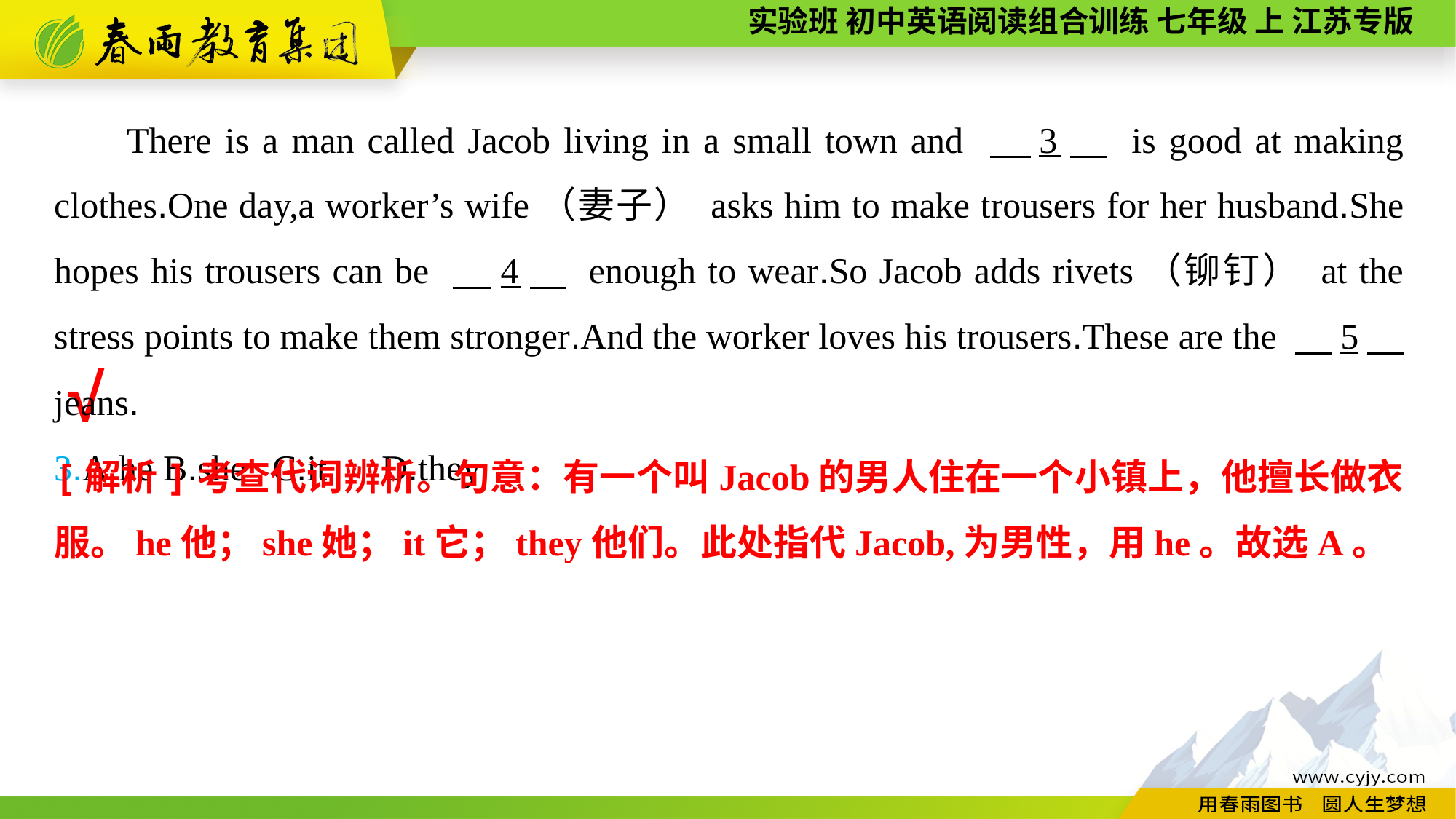

There is a man called Jacob living in a small town and 　3　 is good at making clothes.One day,a worker’s wife（妻子） asks him to make trousers for her husband.She hopes his trousers can be 　4　 enough to wear.So Jacob adds rivets（铆钉） at the stress points to make them stronger.And the worker loves his trousers.These are the 　5　 jeans.
3.A.he	B.she	C.it	D.they
√
[解析]考查代词辨析。句意：有一个叫Jacob的男人住在一个小镇上，他擅长做衣服。he他；she她；it它；they他们。此处指代Jacob,为男性，用he。故选A。